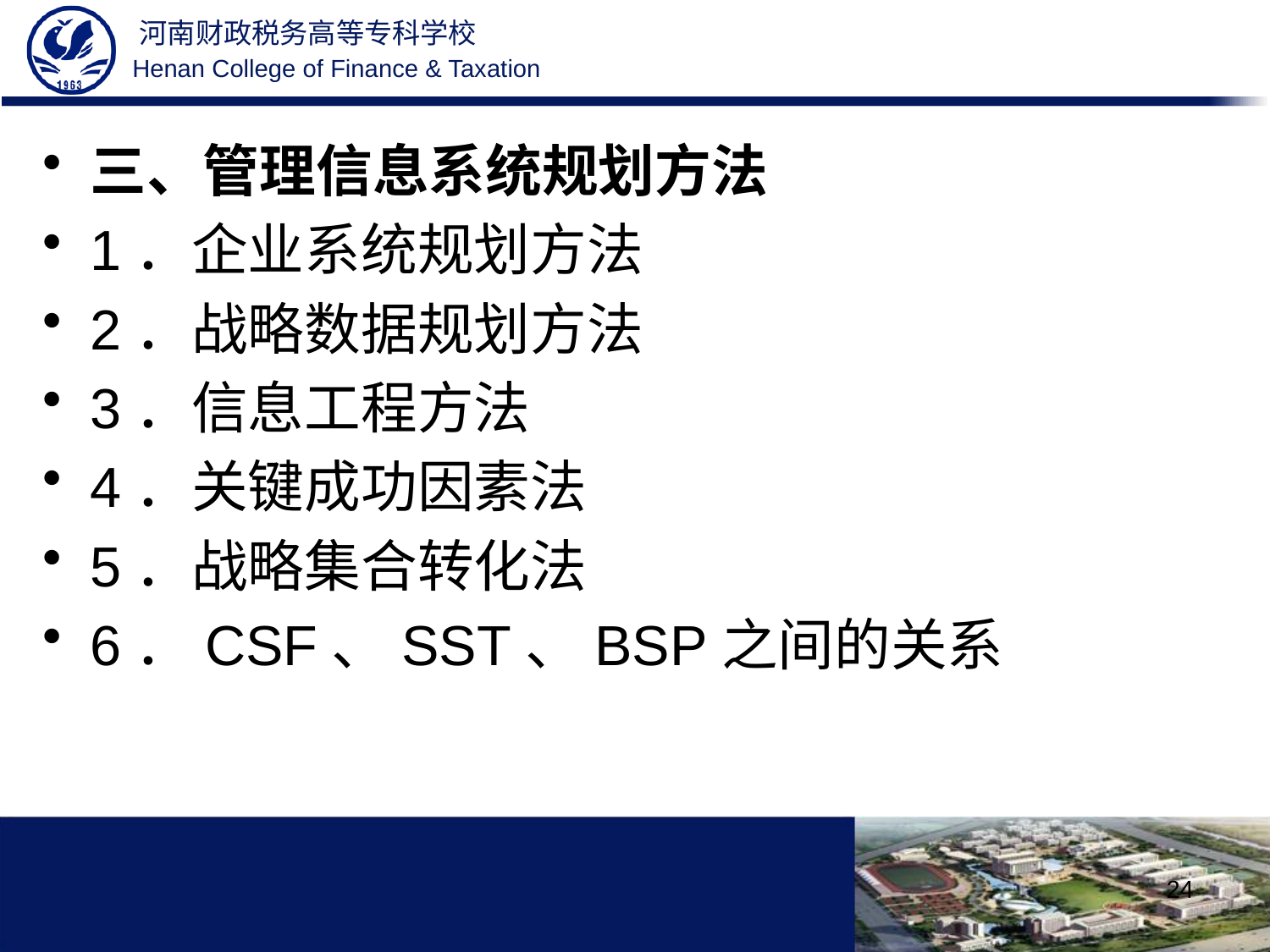

三、管理信息系统规划方法
1．企业系统规划方法
2．战略数据规划方法
3．信息工程方法
4．关键成功因素法
5．战略集合转化法
6．CSF、SST、BSP之间的关系

24